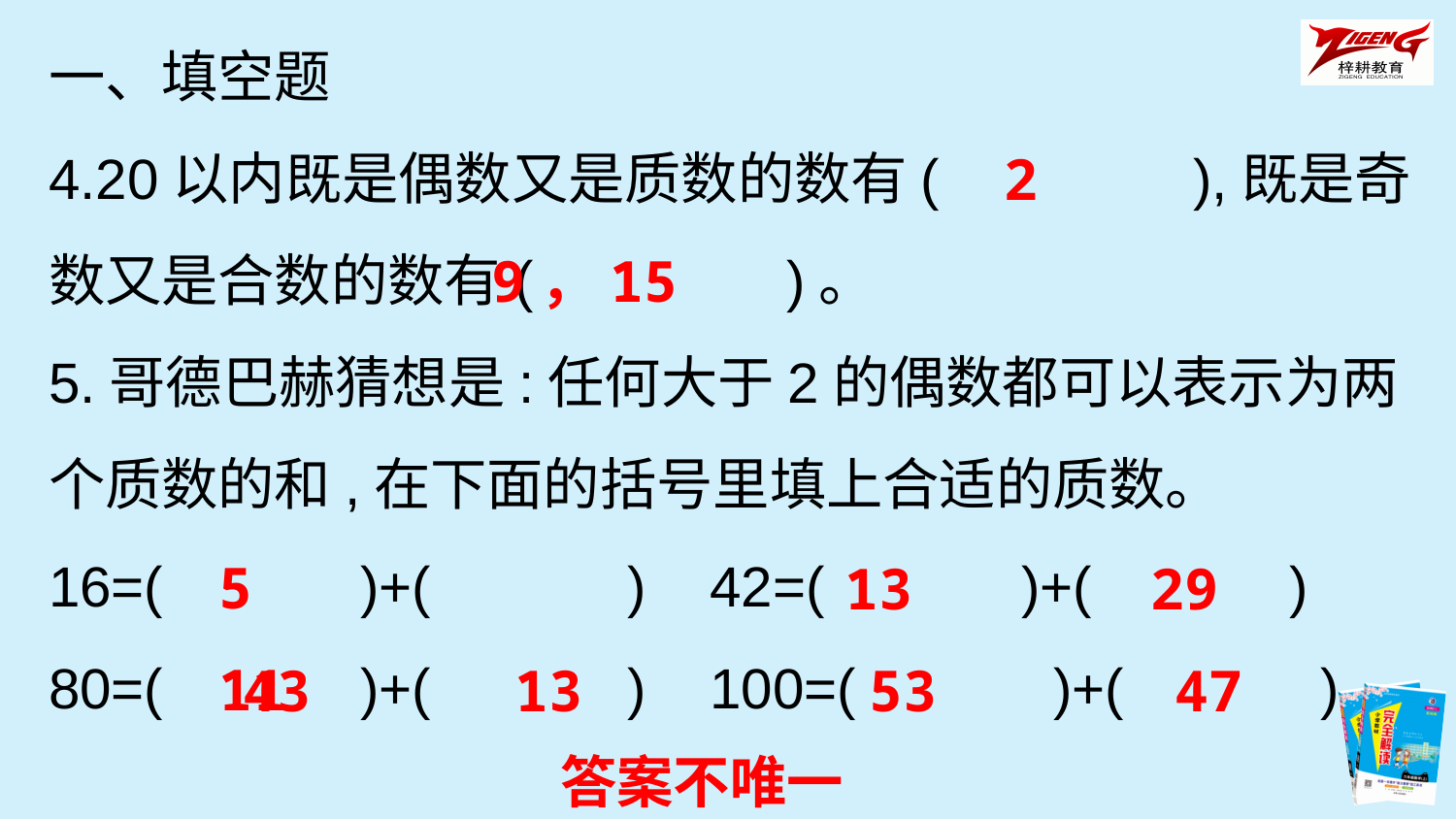

一、填空题
4.20以内既是偶数又是质数的数有(　　　　),既是奇数又是合数的数有(　　　　)。
5.哥德巴赫猜想是:任何大于2的偶数都可以表示为两个质数的和,在下面的括号里填上合适的质数。
16=(　　　)+(　　　)    42=(　　　)+(　　　)
80=(　　　)+(　　　)    100=(　　　)+(　　　)
2
9，15
5        11
13       29
43      13
53       47
答案不唯一